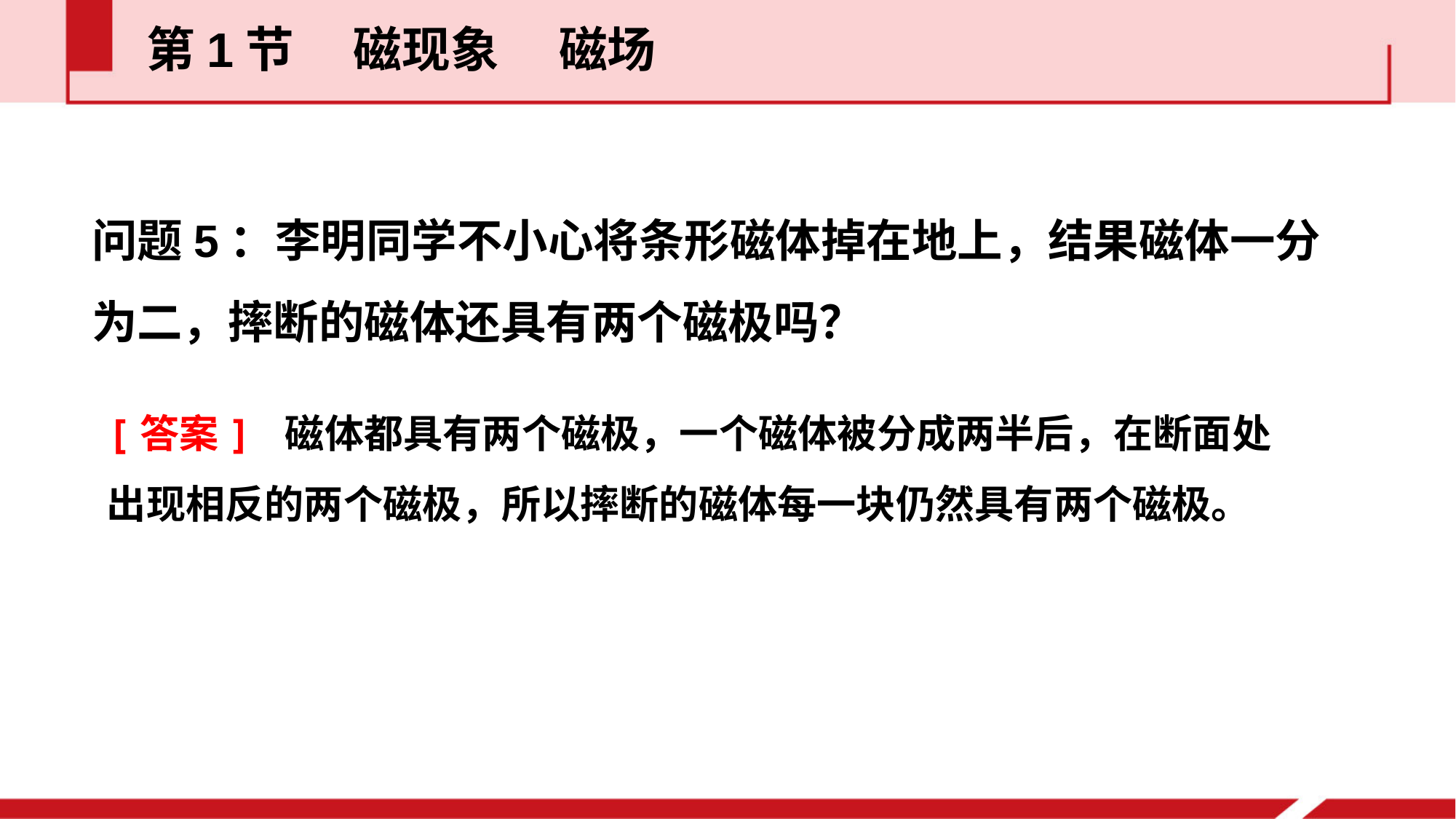

第1节  磁现象  磁场
问题5：李明同学不小心将条形磁体掉在地上，结果磁体一分为二，摔断的磁体还具有两个磁极吗？
[答案] 磁体都具有两个磁极，一个磁体被分成两半后，在断面处出现相反的两个磁极，所以摔断的磁体每一块仍然具有两个磁极。